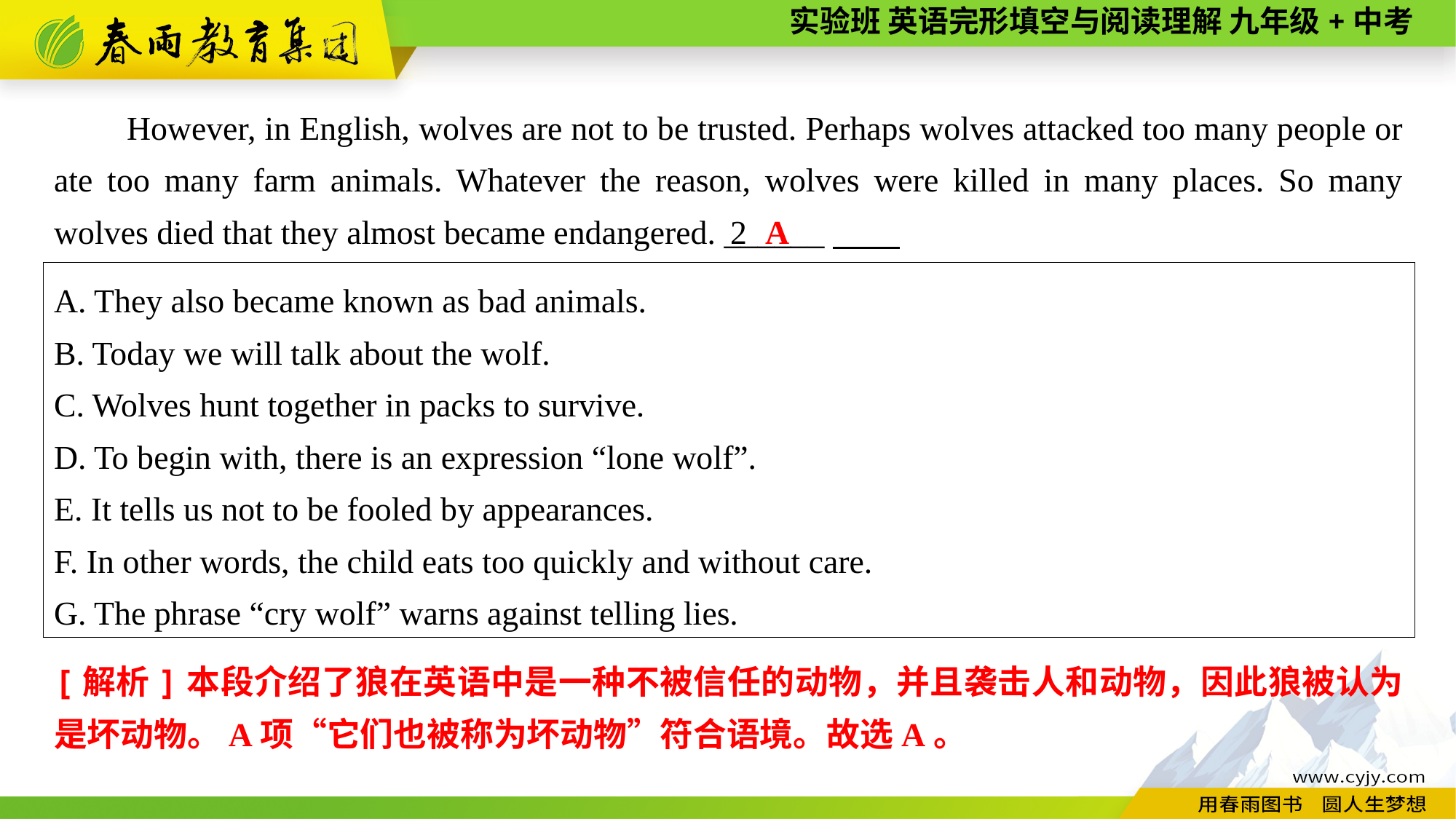

However, in English, wolves are not to be trusted. Perhaps wolves attacked too many people or ate too many farm animals. Whatever the reason, wolves were killed in many places. So many wolves died that they almost became endangered. ______
A
2
A. They also became known as bad animals.
B. Today we will talk about the wolf.
C. Wolves hunt together in packs to survive.
D. To begin with, there is an expression “lone wolf”.
E. It tells us not to be fooled by appearances.
F. In other words, the child eats too quickly and without care.
G. The phrase “cry wolf” warns against telling lies.
[解析]本段介绍了狼在英语中是一种不被信任的动物，并且袭击人和动物，因此狼被认为是坏动物。A项“它们也被称为坏动物”符合语境。故选A。